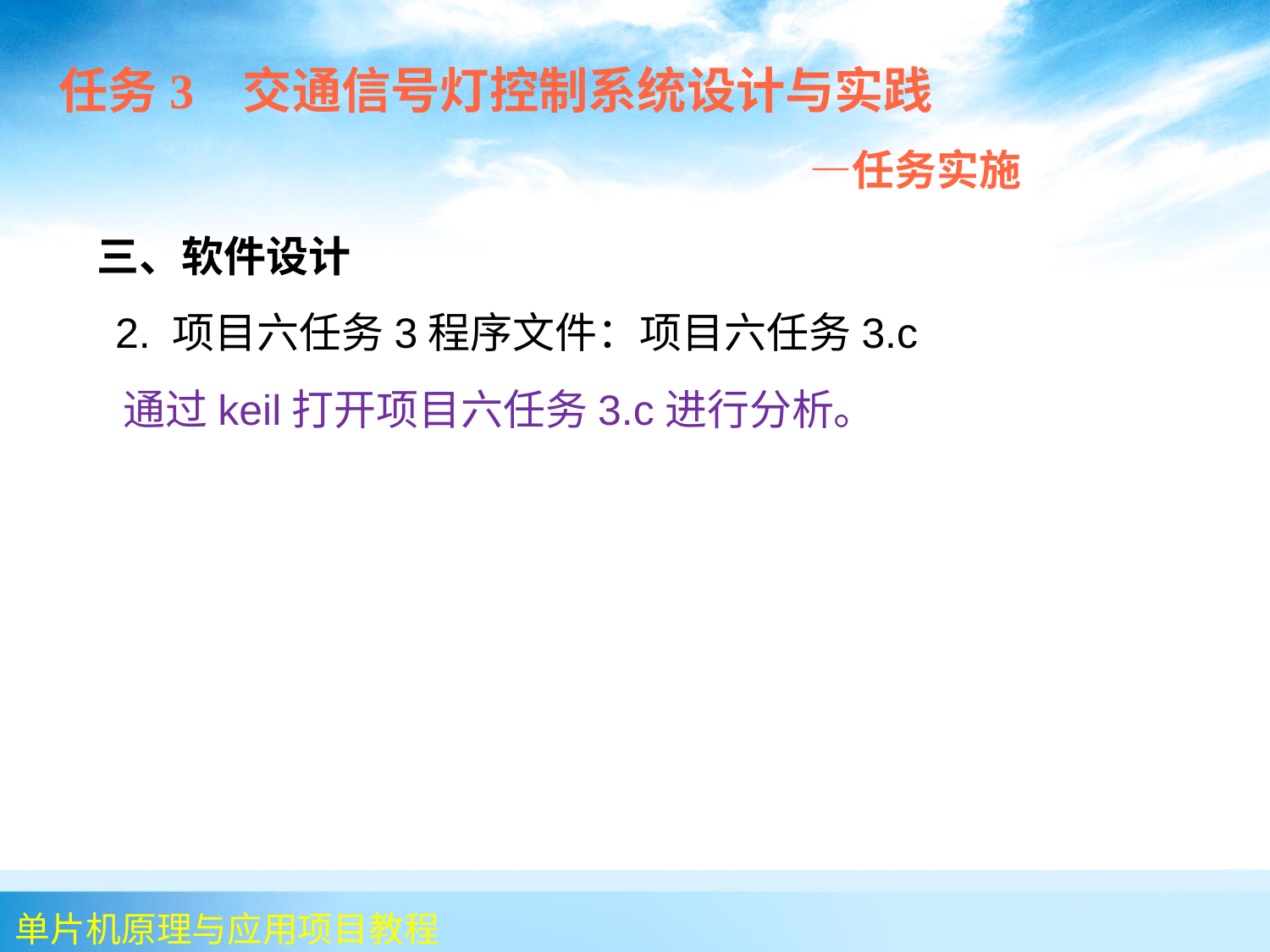

任务3   交通信号灯控制系统设计与实践
                                                                     —任务实施
   	三、软件设计
     2. 项目六任务3程序文件：项目六任务3.c
      通过keil打开项目六任务3.c进行分析。